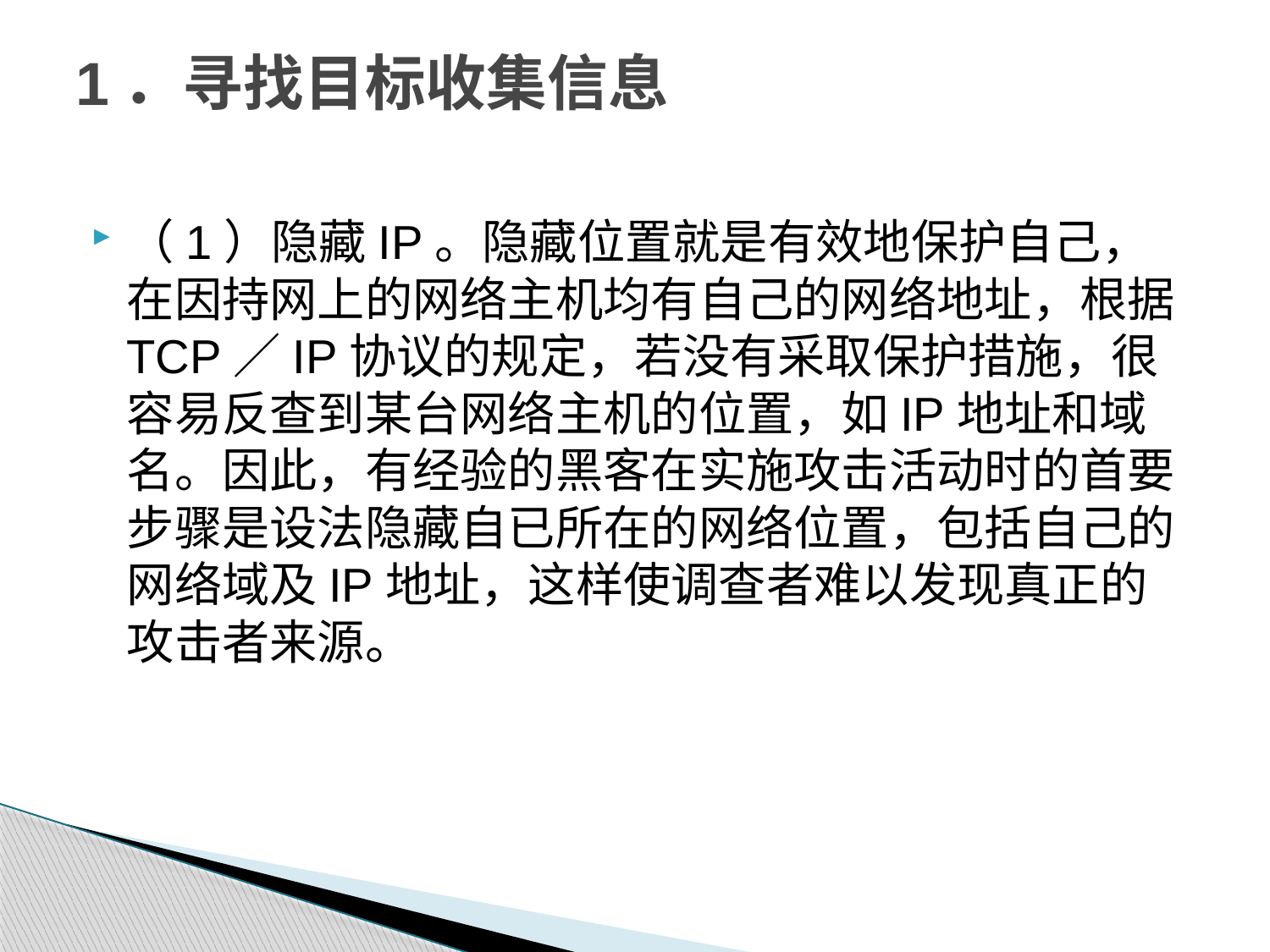

# 1．寻找目标收集信息
（1）隐藏IP。隐藏位置就是有效地保护自己，在因持网上的网络主机均有自己的网络地址，根据TCP／IP协议的规定，若没有采取保护措施，很容易反查到某台网络主机的位置，如IP地址和域名。因此，有经验的黑客在实施攻击活动时的首要步骤是设法隐藏自已所在的网络位置，包括自己的网络域及IP地址，这样使调查者难以发现真正的攻击者来源。